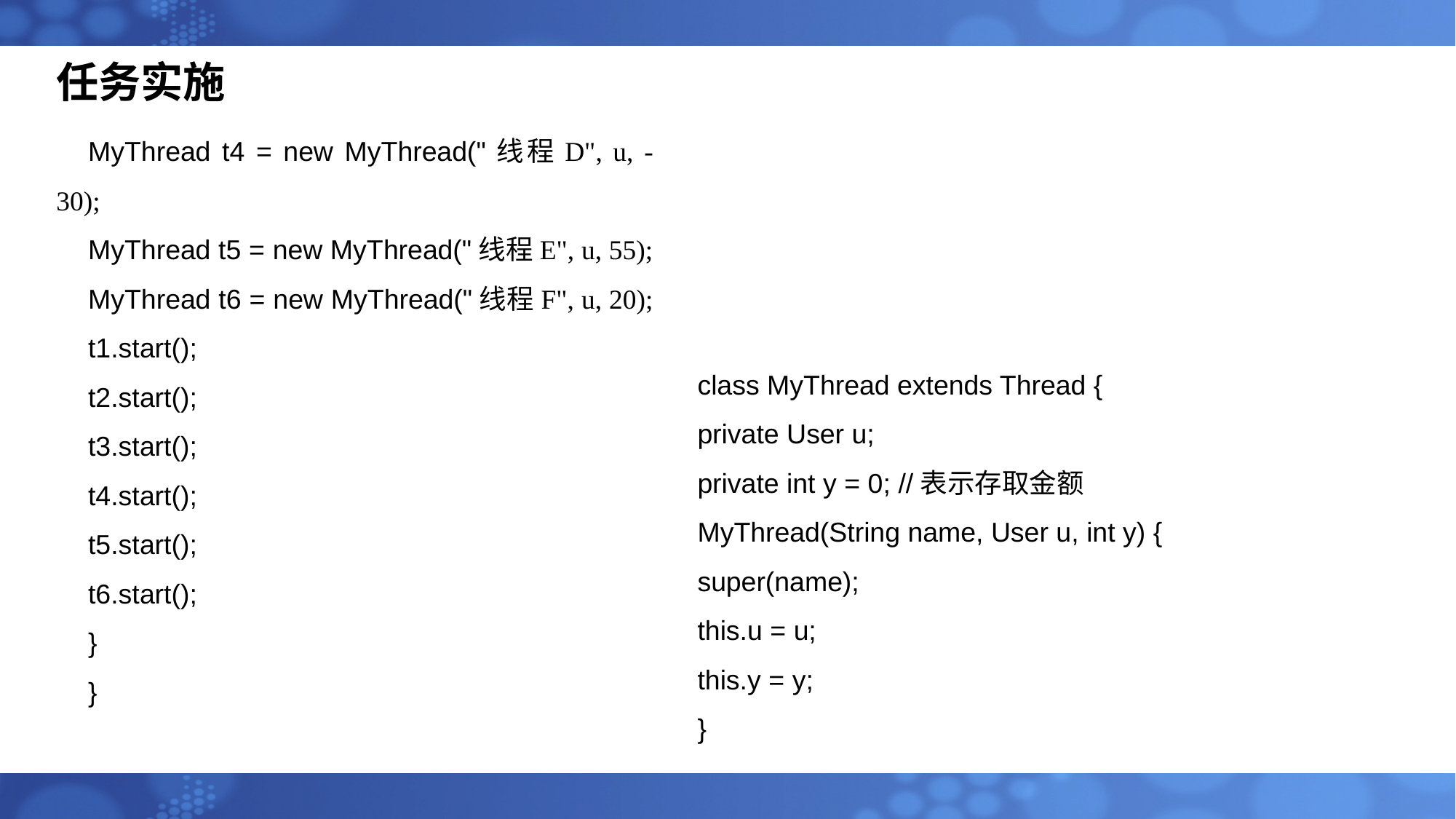

任务实施
MyThread t4 = new MyThread("线程D", u, -30);
MyThread t5 = new MyThread("线程E", u, 55);
MyThread t6 = new MyThread("线程F", u, 20);
t1.start();
t2.start();
t3.start();
t4.start();
t5.start();
t6.start();
}
}

class MyThread extends Thread {
private User u;
private int y = 0; //表示存取金额
MyThread(String name, User u, int y) {
super(name);
this.u = u;
this.y = y;
}